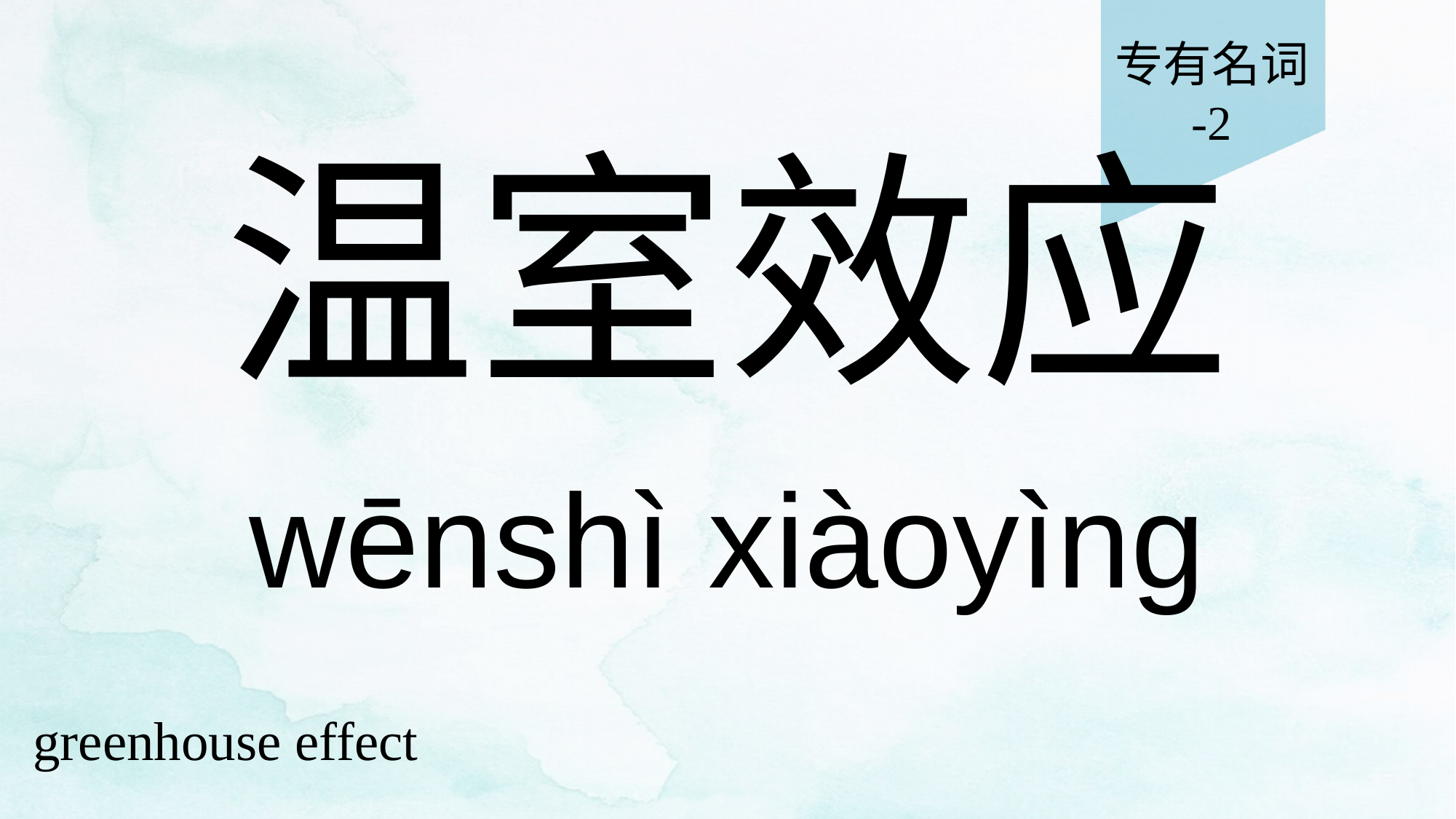

专有名词
-2
# 温室效应
wēnshì xiàoyìng
greenhouse effect